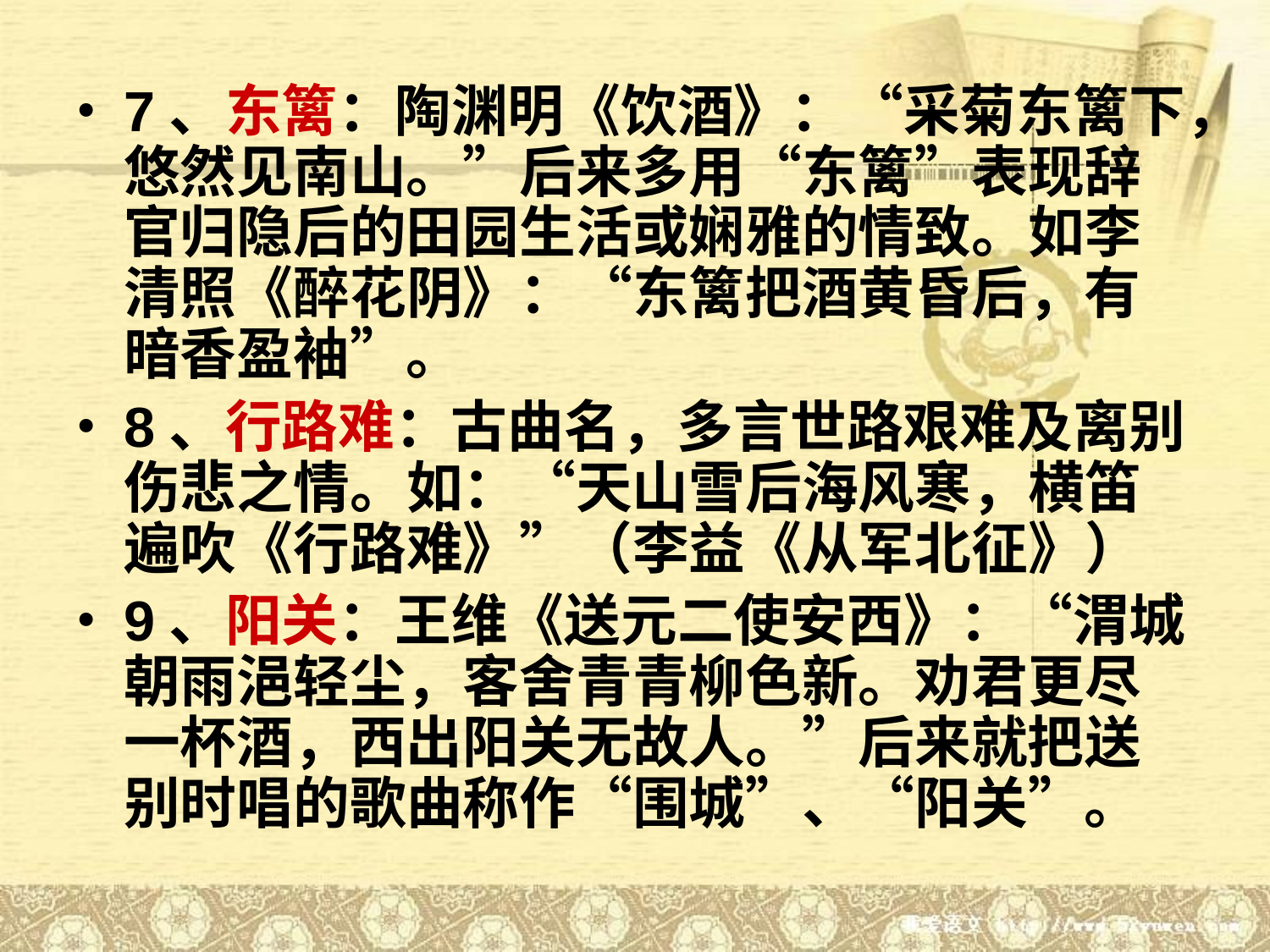

7、东篱：陶渊明《饮酒》：“采菊东篱下，悠然见南山。”后来多用“东篱”表现辞官归隐后的田园生活或娴雅的情致。如李清照《醉花阴》：“东篱把酒黄昏后，有暗香盈袖”。
8、行路难：古曲名，多言世路艰难及离别伤悲之情。如：“天山雪后海风寒，横笛遍吹《行路难》”（李益《从军北征》）
9、阳关：王维《送元二使安西》：“渭城朝雨浥轻尘，客舍青青柳色新。劝君更尽一杯酒，西出阳关无故人。”后来就把送别时唱的歌曲称作“围城”、“阳关”。